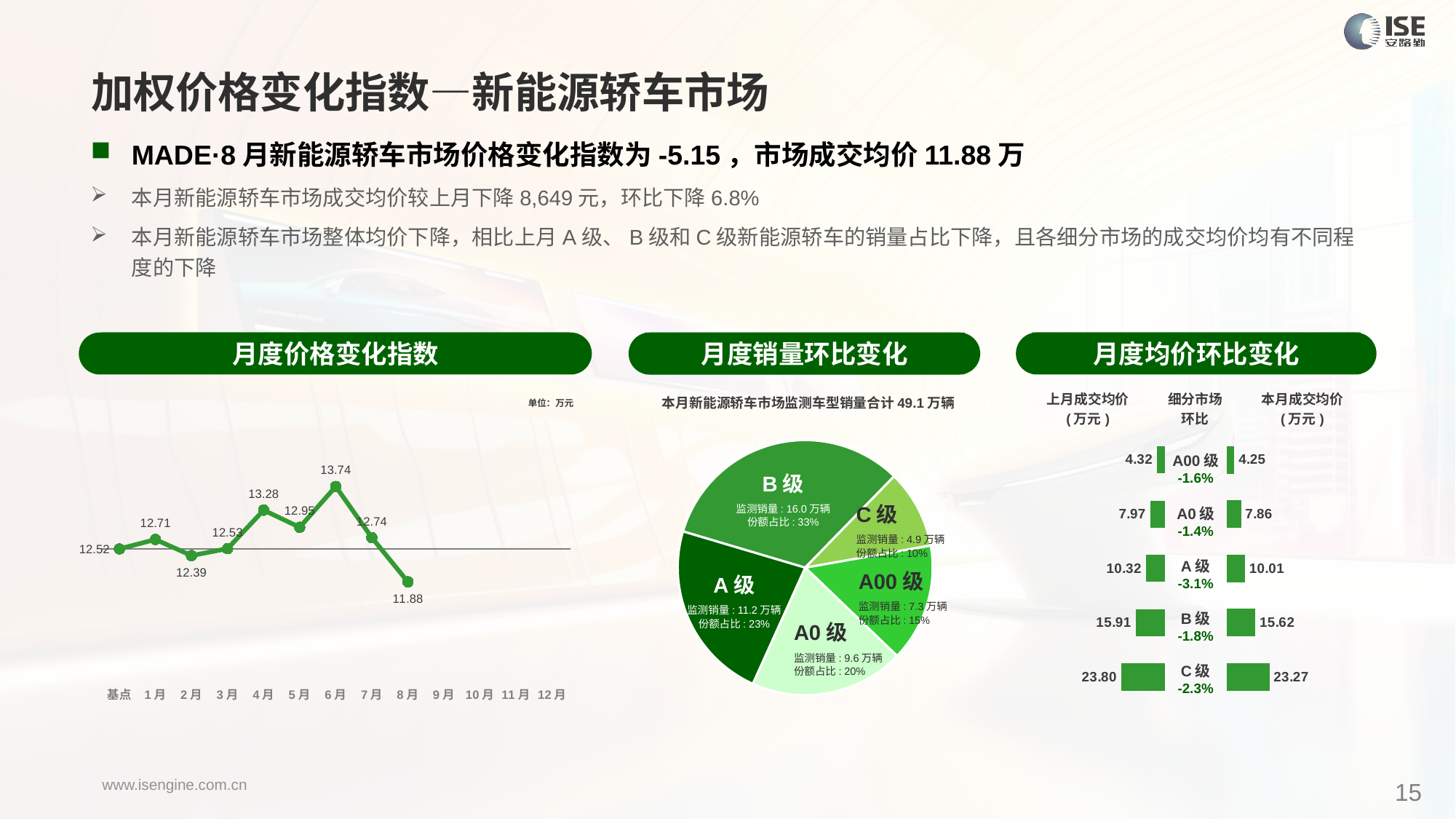

加权价格变化指数—新能源轿车市场
MADE·8月新能源轿车市场价格变化指数为-5.15，市场成交均价11.88万
本月新能源轿车市场成交均价较上月下降8,649元，环比下降6.8%
本月新能源轿车市场整体均价下降，相比上月A级、B级和C级新能源轿车的销量占比下降，且各细分市场的成交均价均有不同程度的下降
月度价格变化指数

月度均价环比变化

月度销量环比变化

### Chart

| Category | Y2024 |
|---|---|
| 基点 | 0.0 |
| 1月 | 1.4737991412737017 |
| 2月 | -1.05 |
| 3月 | 0.04 |
| 4月 | 6.06 |
| 5月 | 3.38 |
| 6月 | 9.75 |
| 7月 | 1.76 |
| 8月 | -5.15 |
| 9月 | None |
| 10月 | None |
| 11月 | None |
| 12月 | None |
本月新能源轿车市场监测车型销量合计49.1万辆
| 上月成交均价 (万元) | 细分市场 环比 | 本月成交均价 (万元) |
| --- | --- | --- |
单位：万元

### Chart

| Category | 细分市场 |
|---|---|
| A00级 | 73375.0 |
| A0 | 95962.0 |
| A级 | 112097.0 |
| B级 | 160440.0 |
| C级 | 48674.0 |

### Chart

| Category | 成交均价 |
|---|---|
| A00 | 4.32 |
| A0 | 7.97 |
| A | 10.32 |
| B | 15.91 |
| C | 23.8 |

### Chart

| Category | 金额 |
|---|---|
| A00 | 4.252599931856898 |
| A0 | 7.864079427273298 |
| A | 10.005156070189212 |
| B | 15.620242208925468 |
| C | 23.266738916053747 |
| A00级 -1.6% |
| --- |
| A0级 -1.4% |
| A级 -3.1% |
| B级 -1.8% |
| C级 -2.3% |
B级
监测销量: 16.0万辆
份额占比: 33%
C级
监测销量: 4.9万辆
份额占比: 10%
A00级
监测销量: 7.3万辆
份额占比: 15%
A级
监测销量: 11.2万辆
份额占比: 23%
A0级
监测销量: 9.6万辆
份额占比: 20%
15